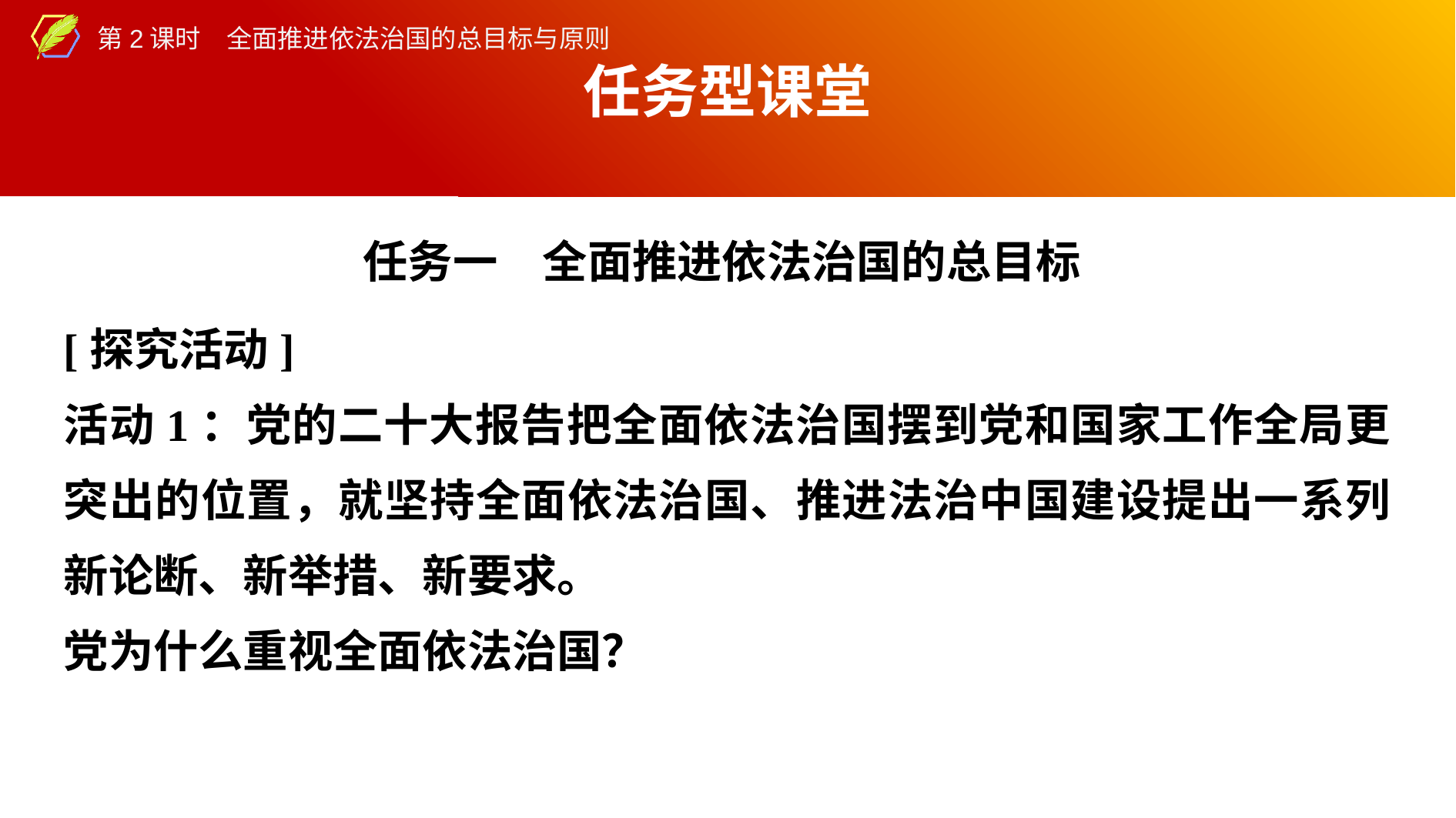

任务型课堂
任务一　全面推进依法治国的总目标
[探究活动]
活动1：党的二十大报告把全面依法治国摆到党和国家工作全局更突出的位置，就坚持全面依法治国、推进法治中国建设提出一系列新论断、新举措、新要求。
党为什么重视全面依法治国？